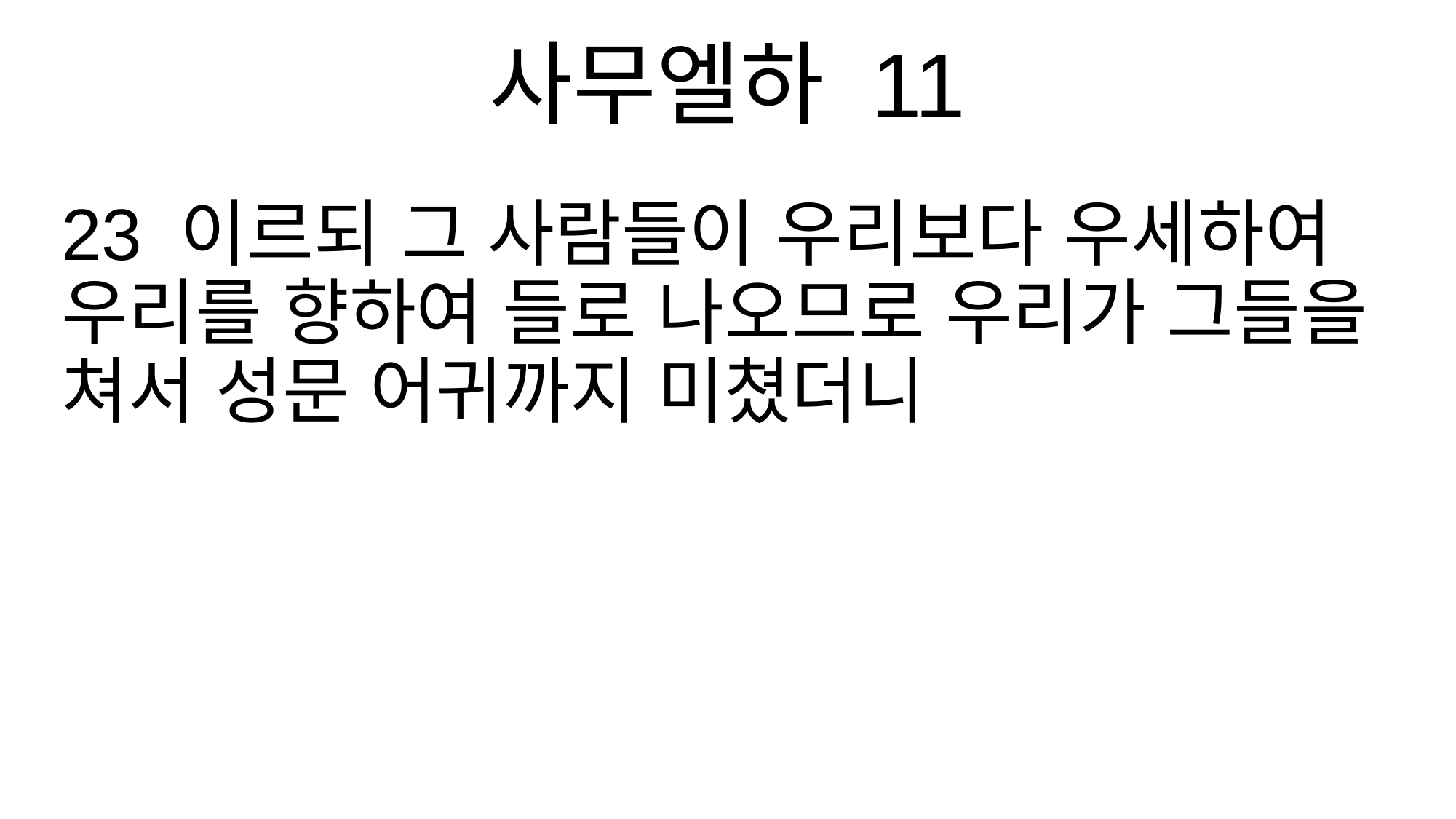

사무엘하 11
23 이르되 그 사람들이 우리보다 우세하여 우리를 향하여 들로 나오므로 우리가 그들을 쳐서 성문 어귀까지 미쳤더니